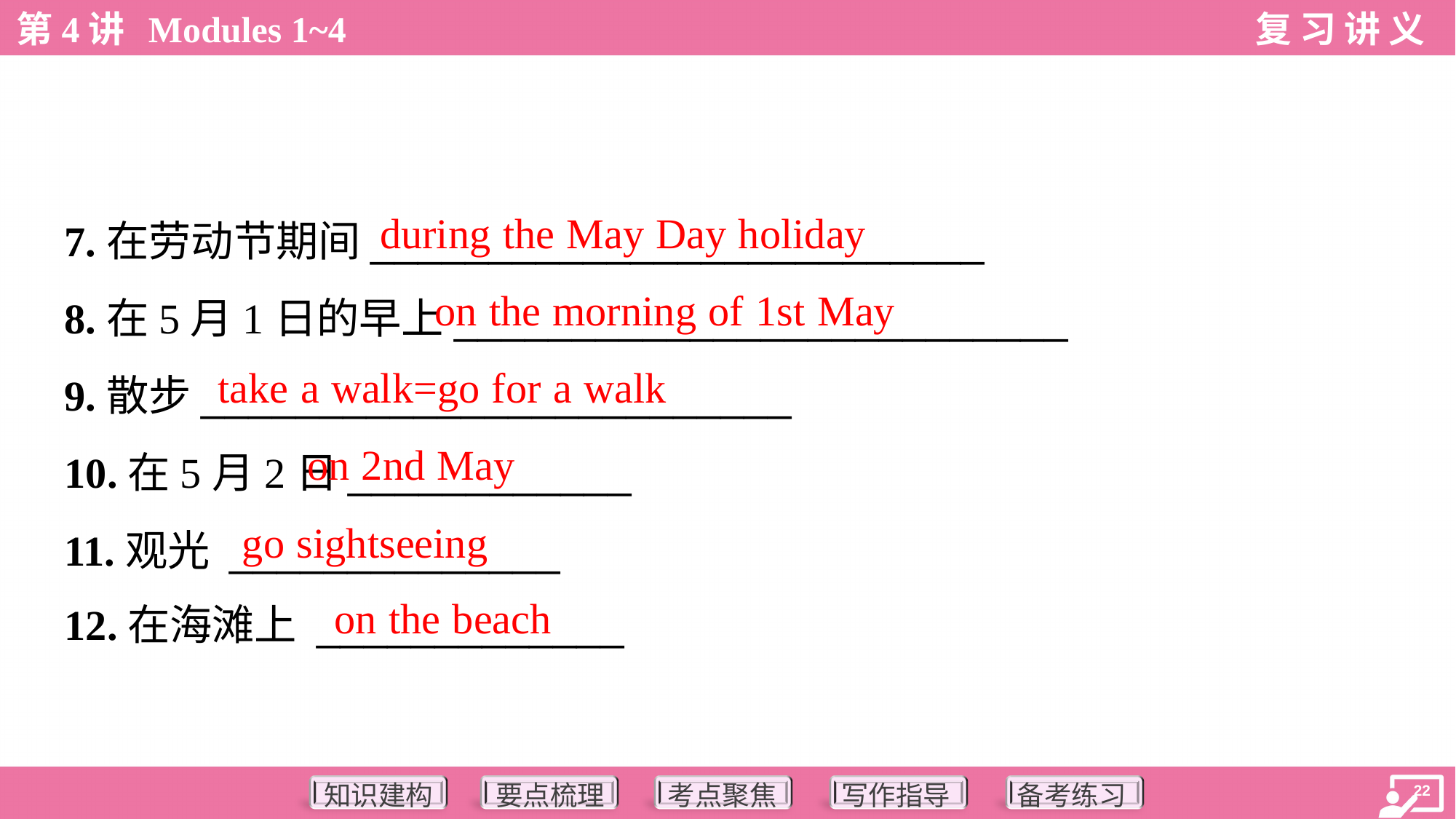

during the May Day holiday
7.在劳动节期间__________________________
8.在5月1日的早上__________________________
9.散步_________________________
10.在5月2日____________
11.观光 ______________
12.在海滩上 _____________
on the morning of 1st May
take a walk=go for a walk
on 2nd May
go sightseeing
on the beach